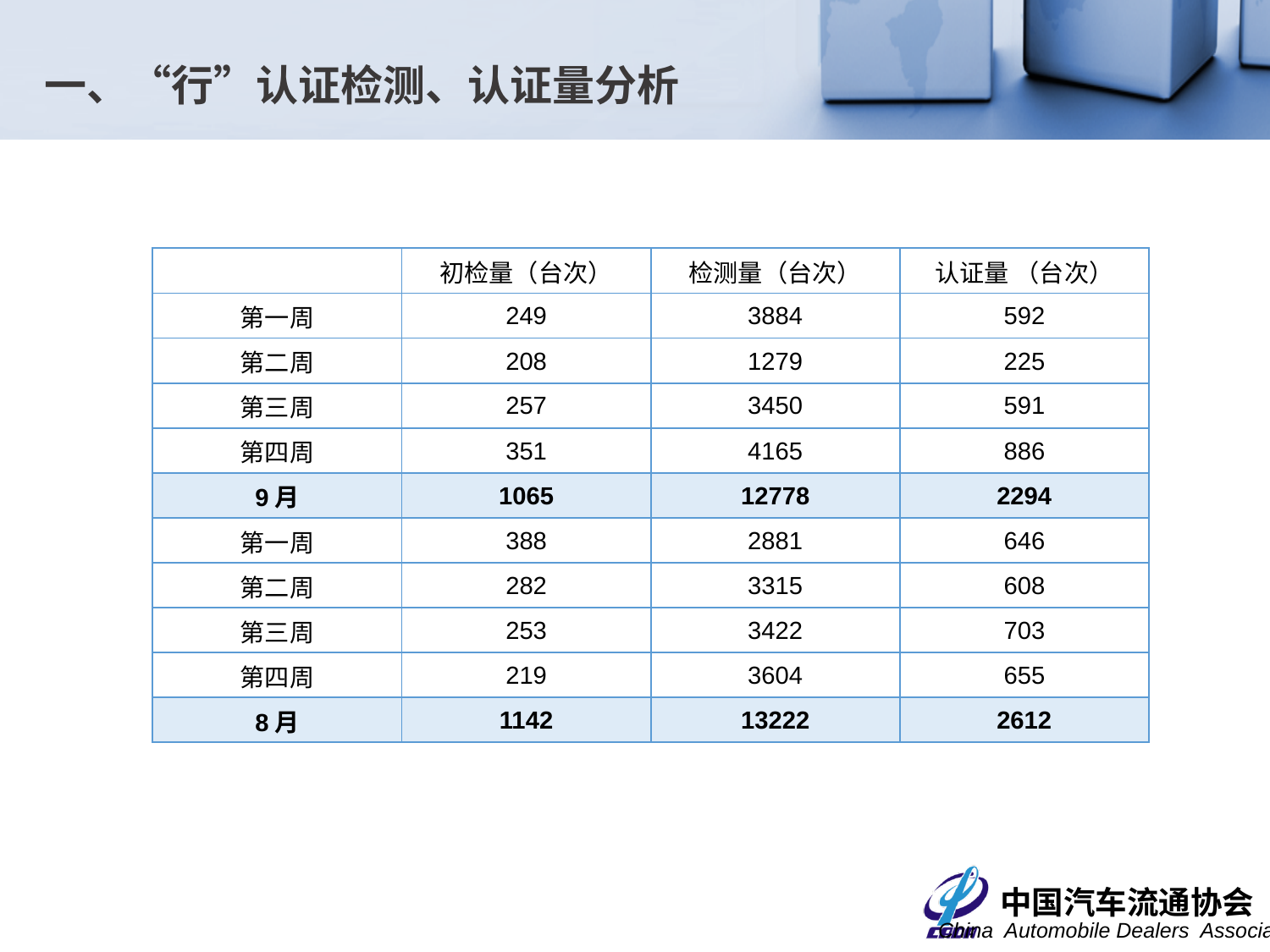

一、“行”认证检测、认证量分析
|  | 初检量（台次） | 检测量（台次） | 认证量 （台次） |
| --- | --- | --- | --- |
| 第一周 | 249 | 3884 | 592 |
| 第二周 | 208 | 1279 | 225 |
| 第三周 | 257 | 3450 | 591 |
| 第四周 | 351 | 4165 | 886 |
| 9月 | 1065 | 12778 | 2294 |
| 第一周 | 388 | 2881 | 646 |
| 第二周 | 282 | 3315 | 608 |
| 第三周 | 253 | 3422 | 703 |
| 第四周 | 219 | 3604 | 655 |
| 8月 | 1142 | 13222 | 2612 |